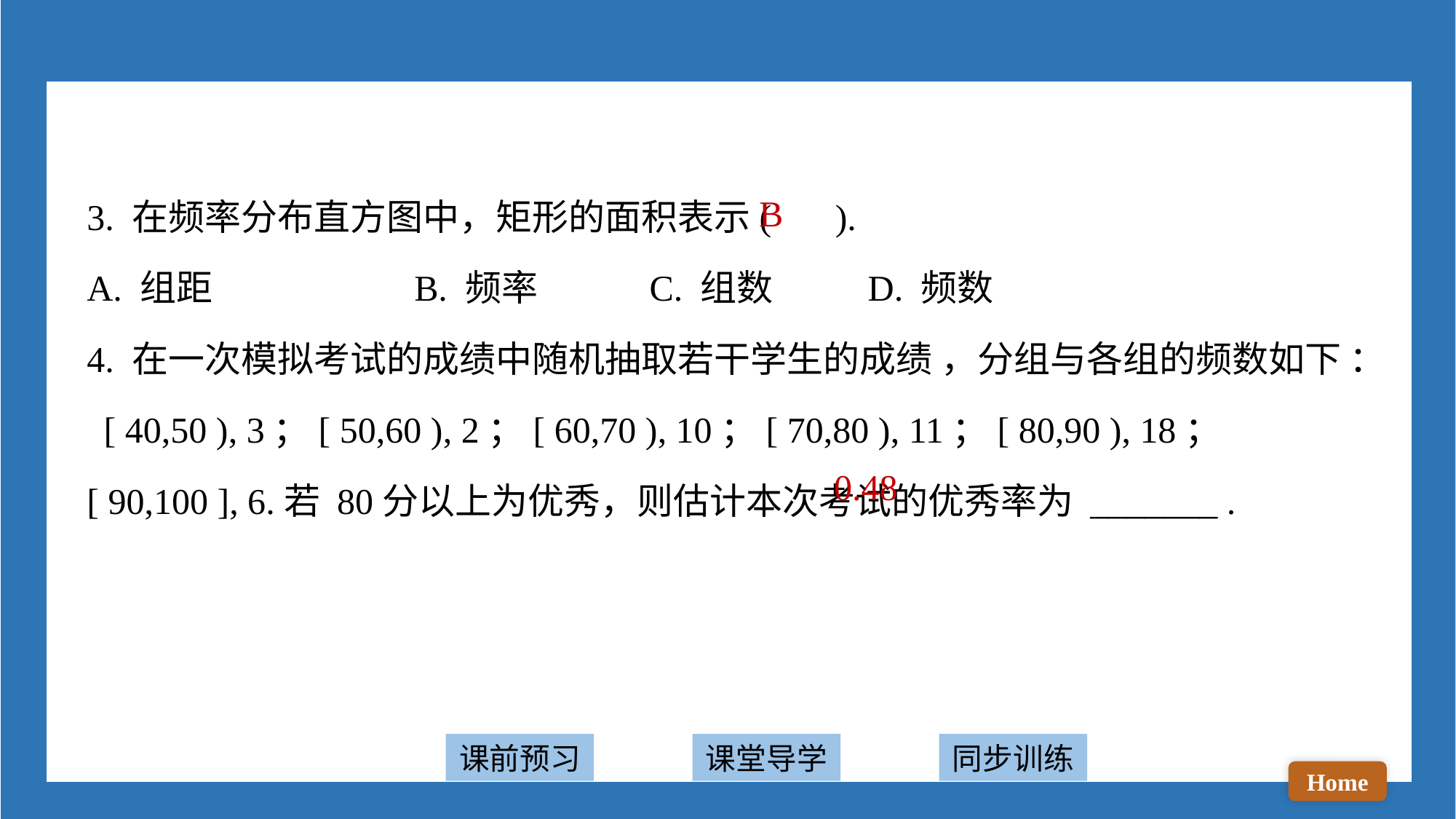

3. 在频率分布直方图中，矩形的面积表示(       ).
A. 组距 		B. 频率	 C. 组数	 D. 频数
4. 在一次模拟考试的成绩中随机抽取若干学生的成绩 ，分组与各组的频数如下 ： [ 40,50 ), 3；[ 50,60 ), 2；[ 60,70 ), 10；[ 70,80 ), 11；[ 80,90 ), 18；[ 90,100 ], 6.若 80分以上为优秀，则估计本次考试的优秀率为 _______ .
B
0.48